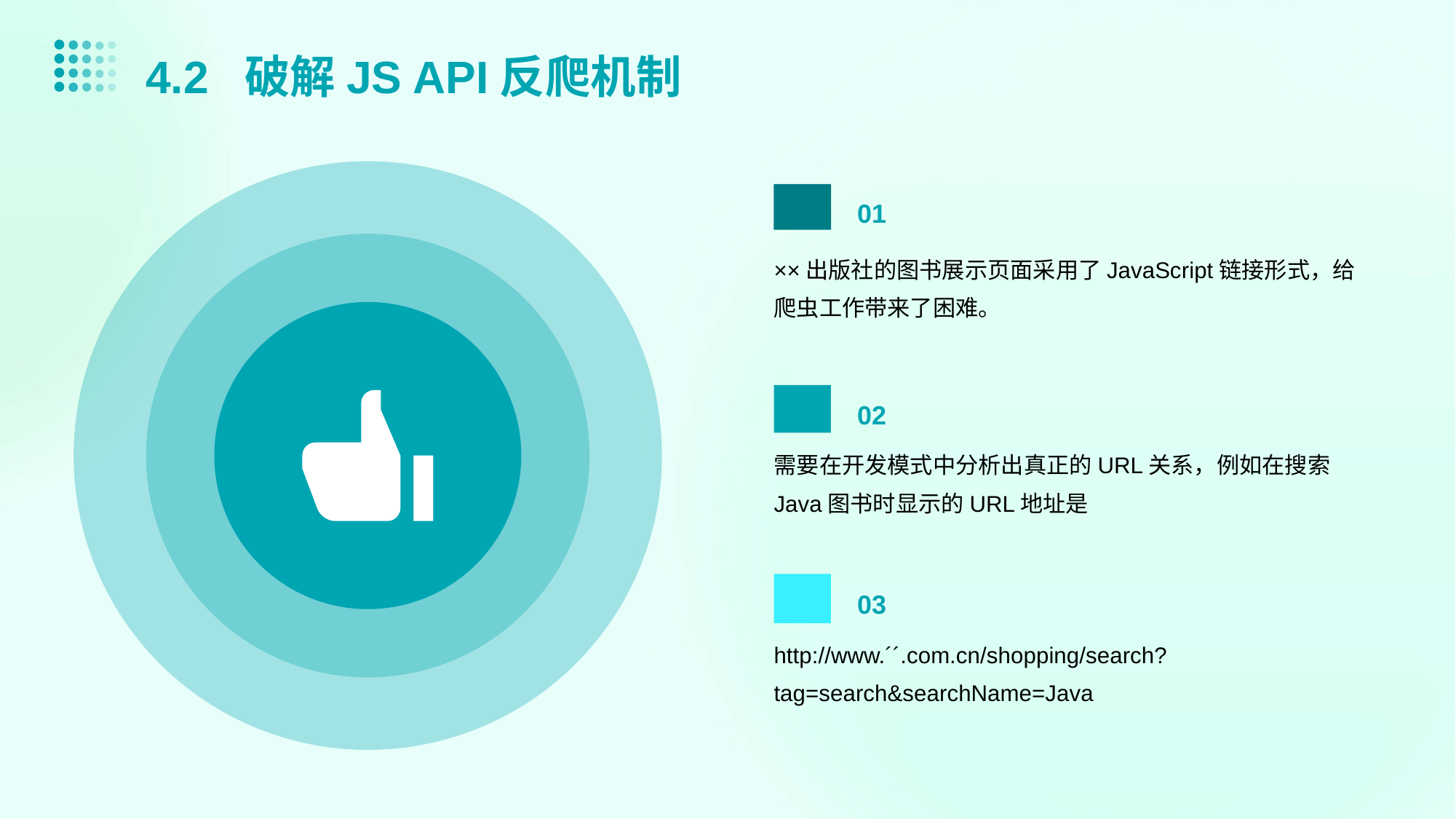

4.2  破解JS API反爬机制

01

××出版社的图书展示页面采用了JavaScript链接形式，给爬虫工作带来了困难。

02

需要在开发模式中分析出真正的URL关系，例如在搜索Java图书时显示的URL地址是
03

http://www.´´.com.cn/shopping/search?tag=search&searchName=Java